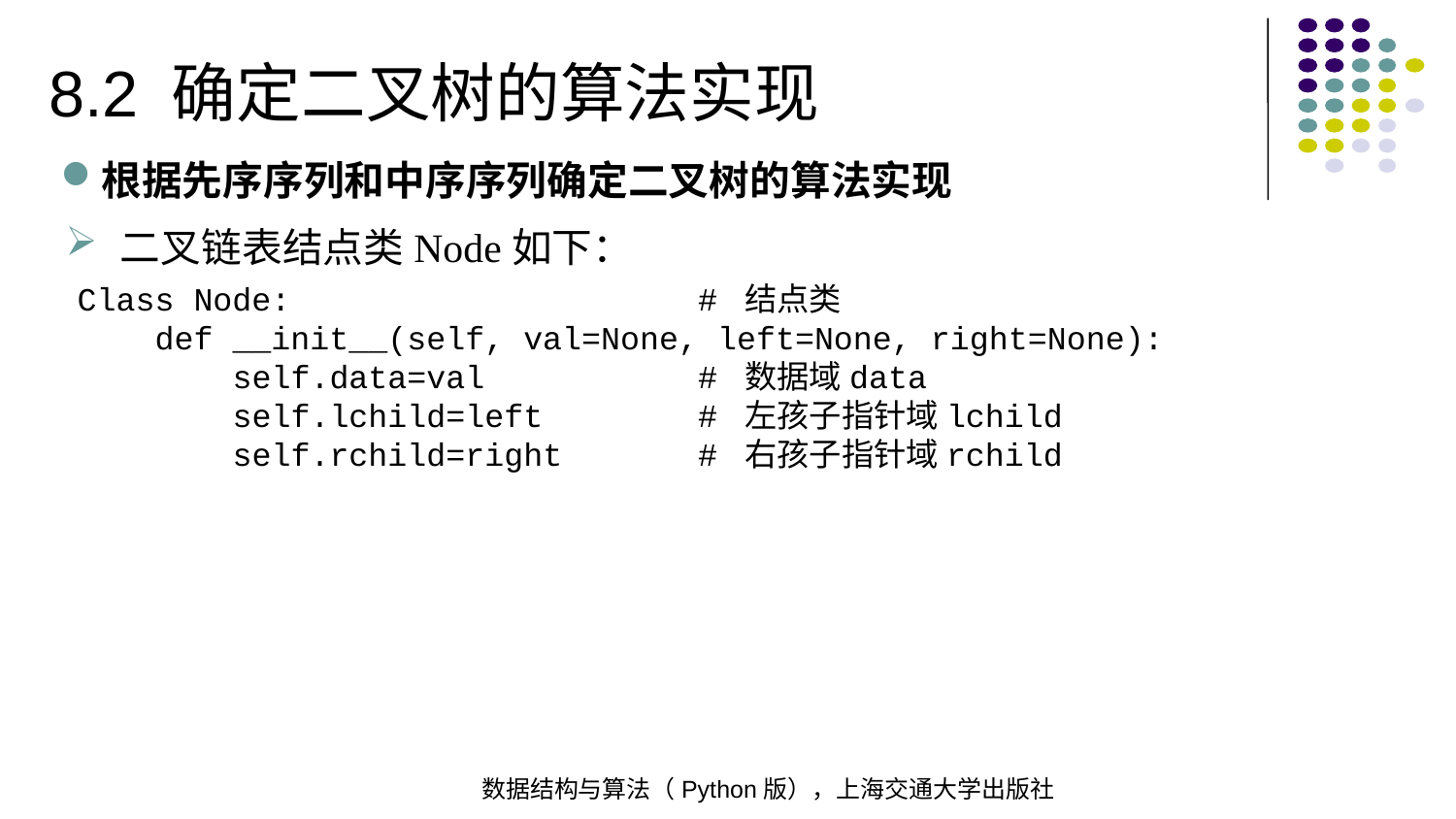

8.2 确定二叉树的算法实现
根据先序序列和中序序列确定二叉树的算法实现
二叉链表结点类Node如下：
Class Node:                     # 结点类
    def __init__(self, val=None, left=None, right=None):
        self.data=val           # 数据域data
        self.lchild=left        # 左孩子指针域lchild
        self.rchild=right       # 右孩子指针域rchild